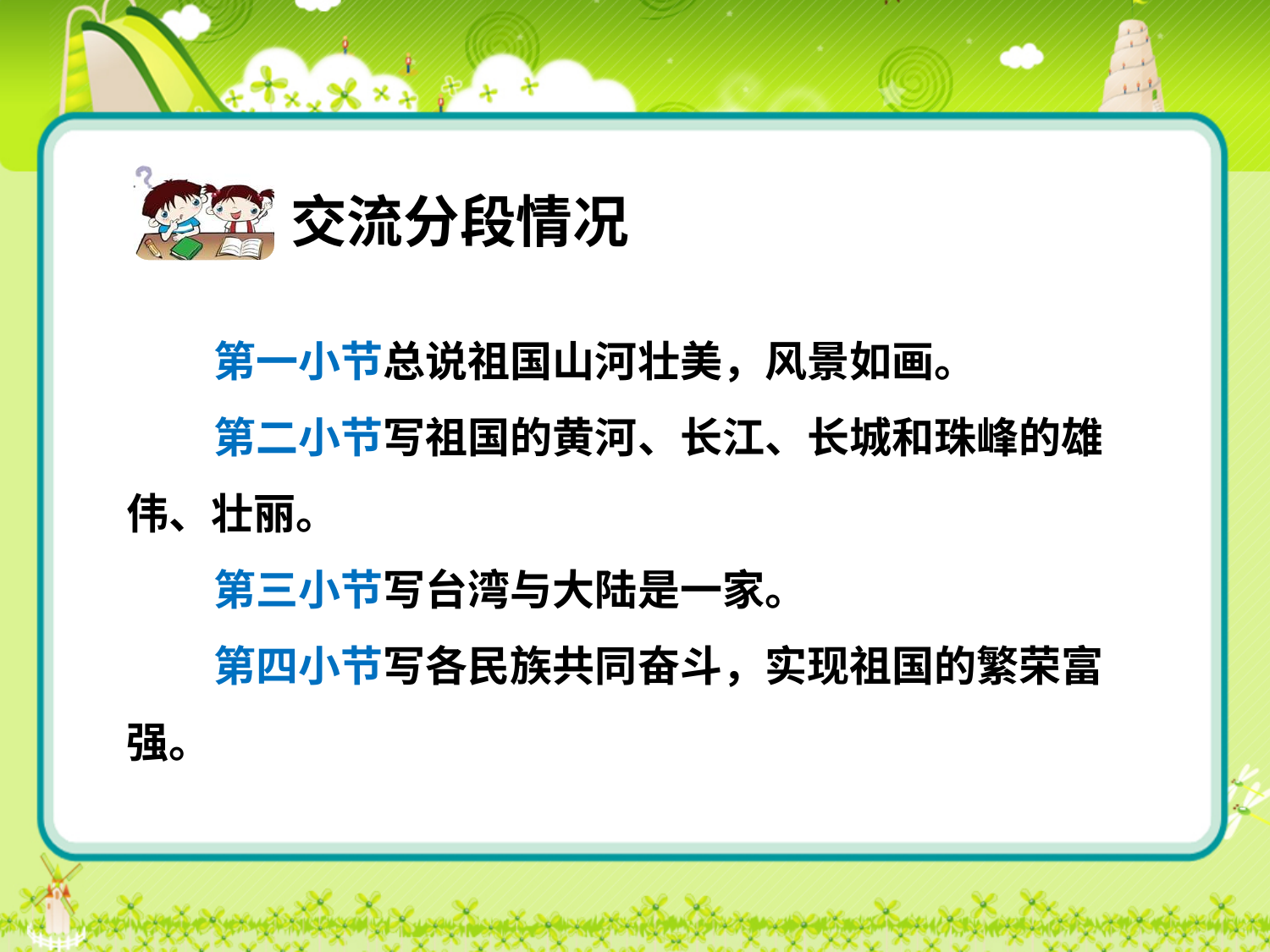

交流分段情况
第一小节总说祖国山河壮美，风景如画。
第二小节写祖国的黄河、长江、长城和珠峰的雄伟、壮丽。
第三小节写台湾与大陆是一家。
第四小节写各民族共同奋斗，实现祖国的繁荣富强。